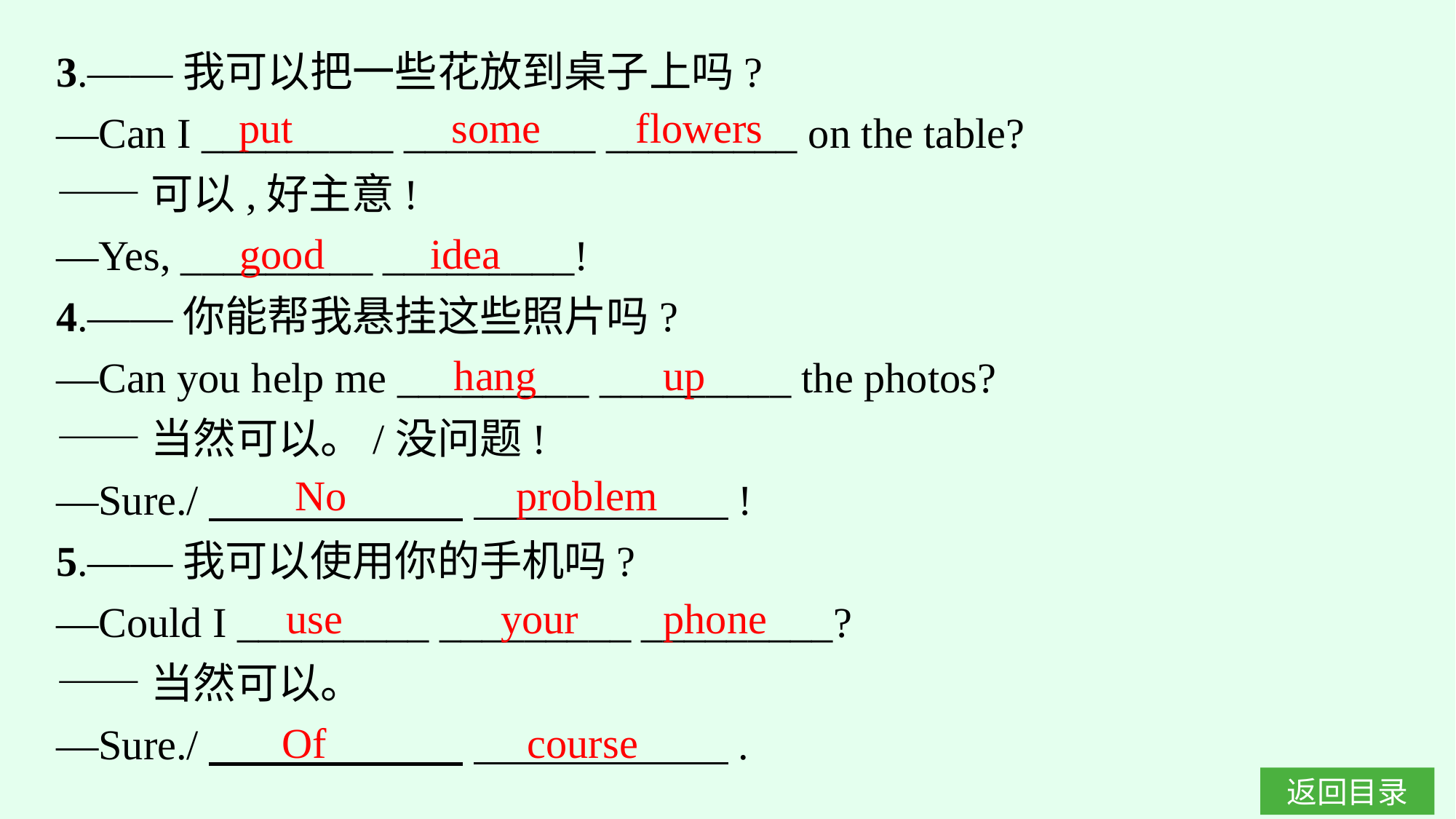

3.——我可以把一些花放到桌子上吗?
—Can I _________ _________ _________ on the table?
——可以,好主意!
—Yes, _________ _________!
4.——你能帮我悬挂这些照片吗?
—Can you help me _________ _________ the photos?
——当然可以。/没问题!
—Sure./　　　　　　 　　　　　　!
5.——我可以使用你的手机吗?
—Could I _________ _________ _________?
——当然可以。
—Sure./　　　　　　 　　　　　　.
put               some         flowers
good          idea
hang            up
No                problem
use               your        phone
Of                   course